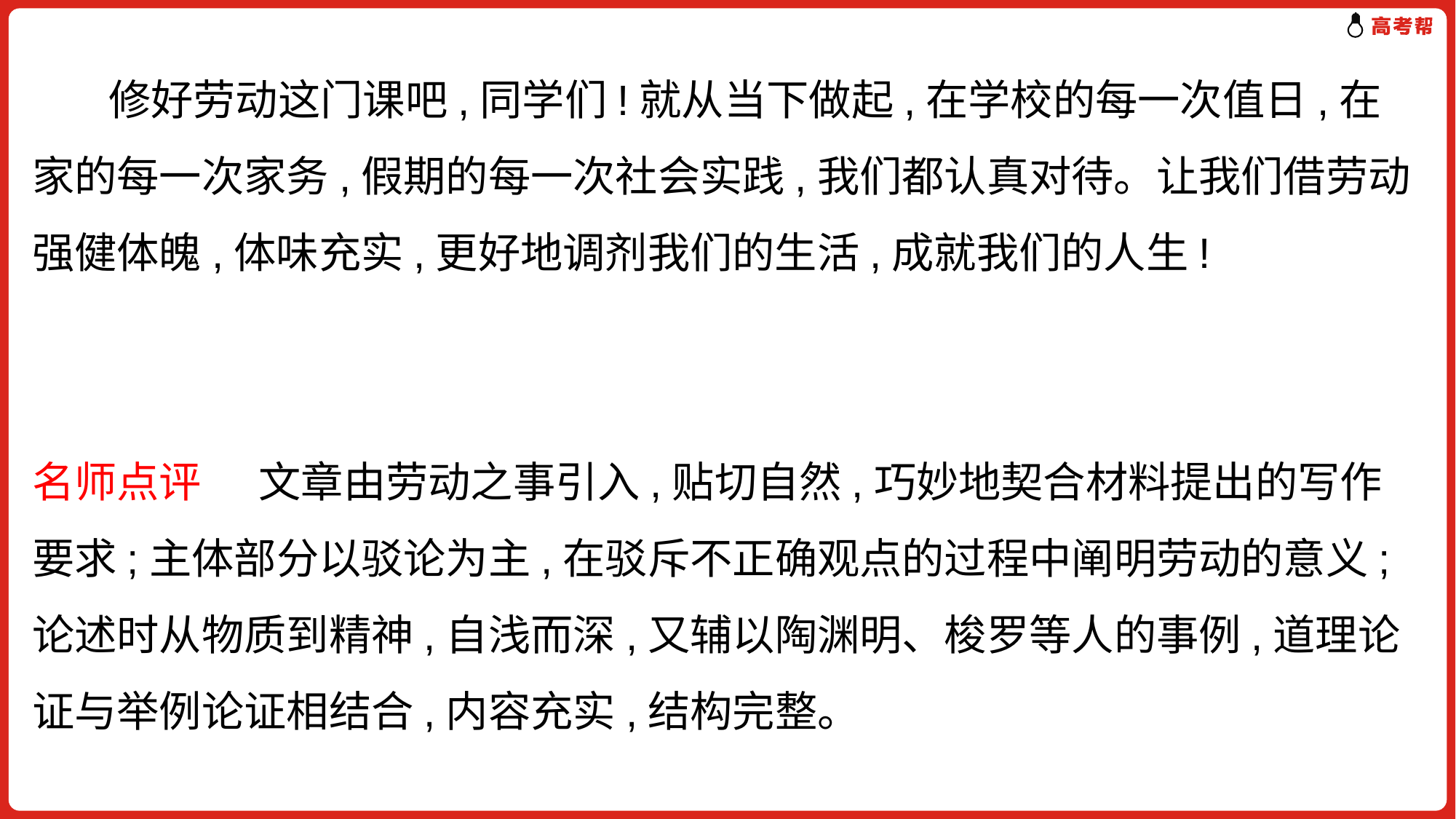

修好劳动这门课吧,同学们!就从当下做起,在学校的每一次值日,在家的每一次家务,假期的每一次社会实践,我们都认真对待。让我们借劳动强健体魄,体味充实,更好地调剂我们的生活,成就我们的人生!

名师点评      文章由劳动之事引入,贴切自然,巧妙地契合材料提出的写作要求;主体部分以驳论为主,在驳斥不正确观点的过程中阐明劳动的意义;论述时从物质到精神,自浅而深,又辅以陶渊明、梭罗等人的事例,道理论证与举例论证相结合,内容充实,结构完整。